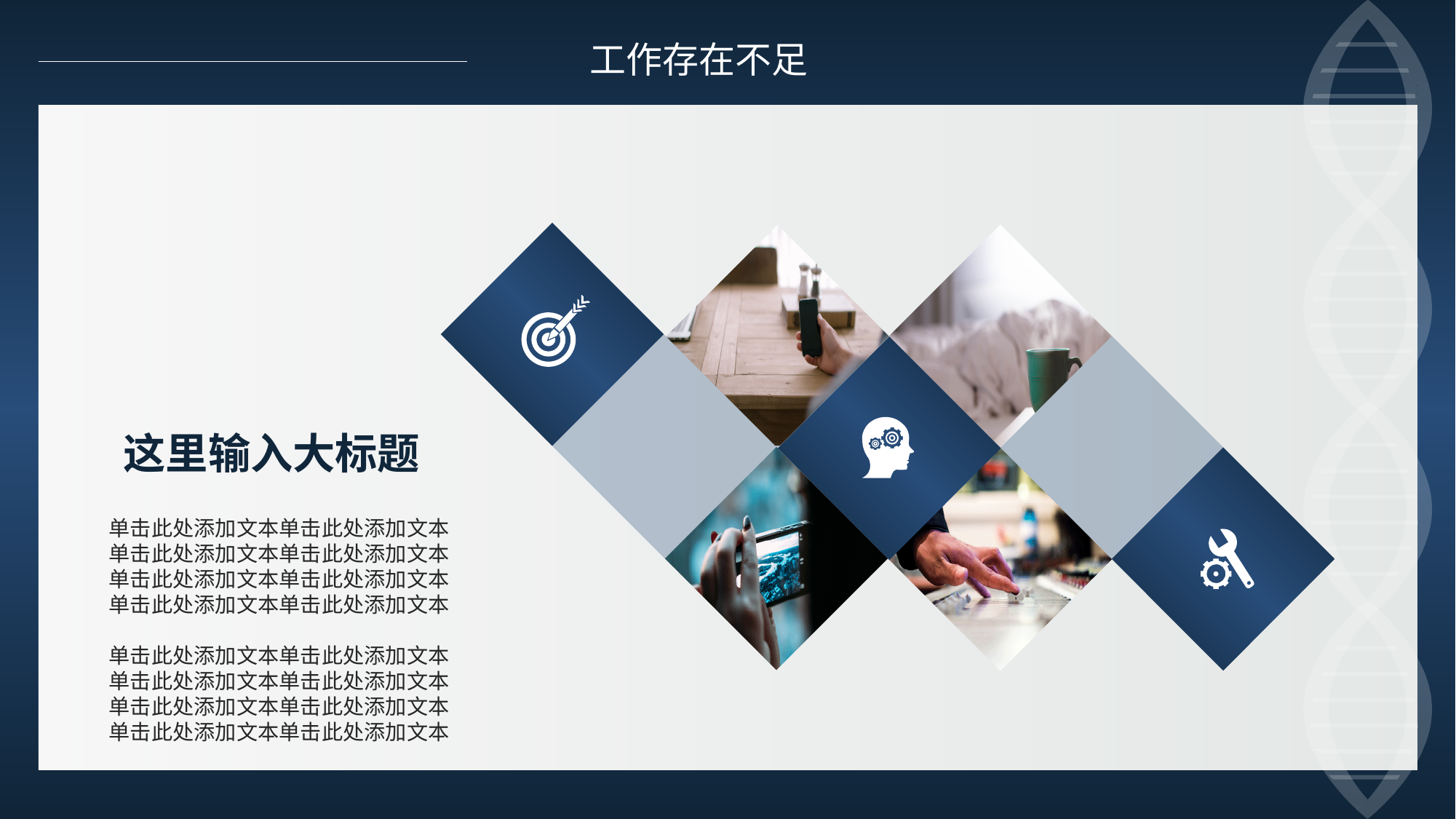

工作存在不足

这里输入大标题

单击此处添加文本单击此处添加文本
单击此处添加文本单击此处添加文本
单击此处添加文本单击此处添加文本
单击此处添加文本单击此处添加文本

单击此处添加文本单击此处添加文本
单击此处添加文本单击此处添加文本
单击此处添加文本单击此处添加文本
单击此处添加文本单击此处添加文本